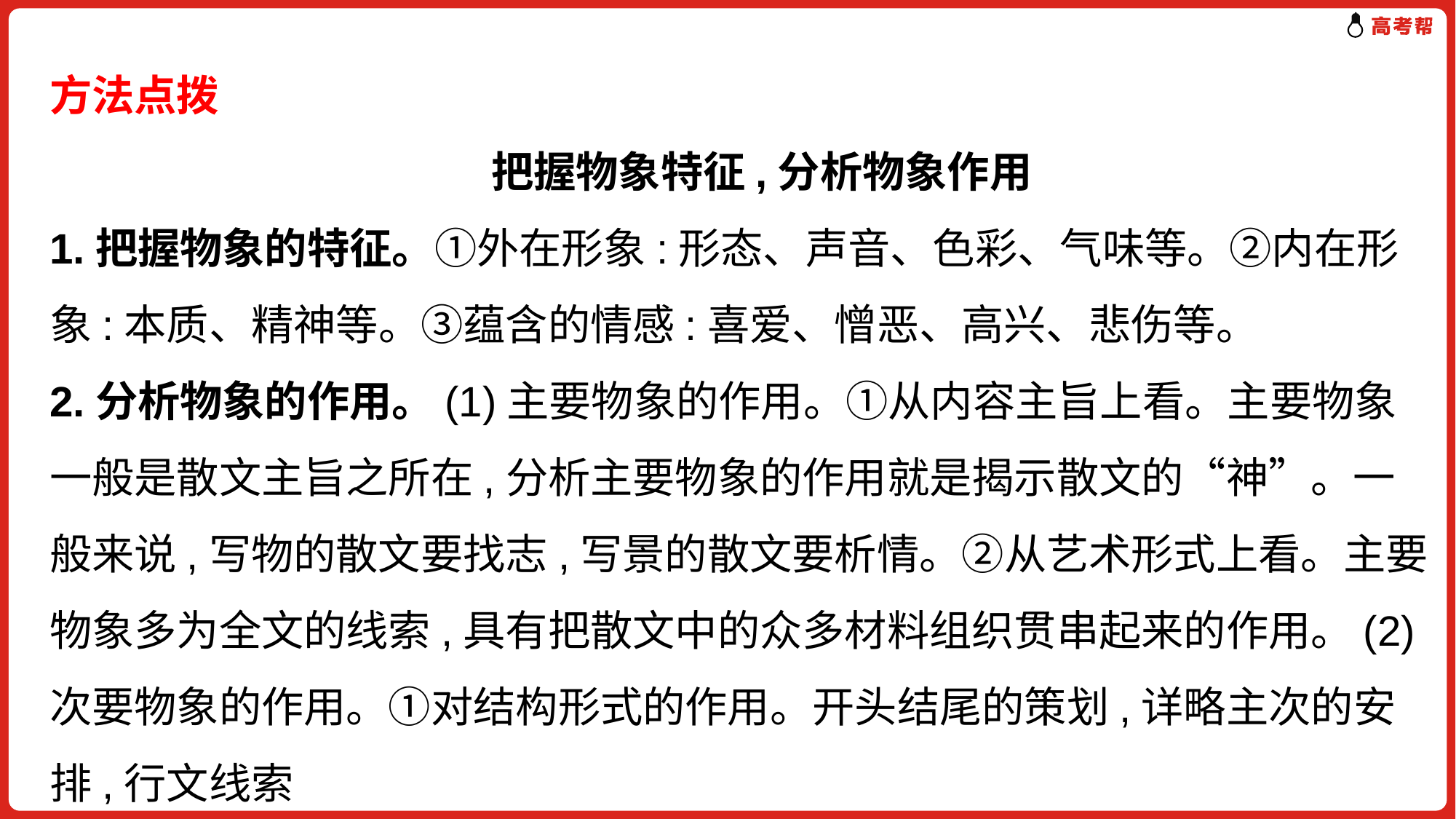

方法点拨
　把握物象特征,分析物象作用
1.把握物象的特征。①外在形象:形态、声音、色彩、气味等。②内在形象:本质、精神等。③蕴含的情感:喜爱、憎恶、高兴、悲伤等。
2.分析物象的作用。(1)主要物象的作用。①从内容主旨上看。主要物象一般是散文主旨之所在,分析主要物象的作用就是揭示散文的“神”。一般来说,写物的散文要找志,写景的散文要析情。②从艺术形式上看。主要物象多为全文的线索,具有把散文中的众多材料组织贯串起来的作用。(2)次要物象的作用。①对结构形式的作用。开头结尾的策划,详略主次的安排,行文线索